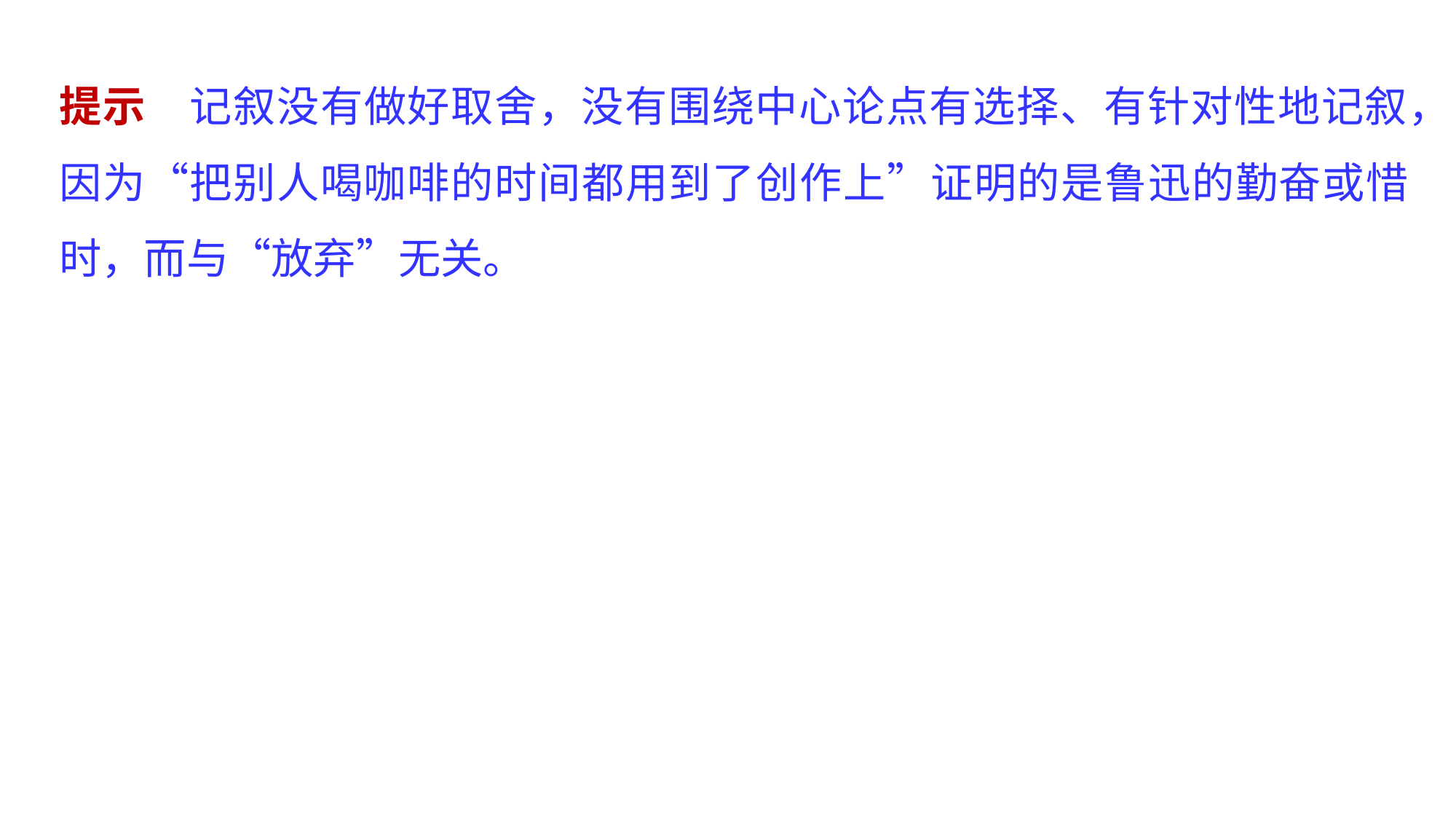

提示　记叙没有做好取舍，没有围绕中心论点有选择、有针对性地记叙，因为“把别人喝咖啡的时间都用到了创作上”证明的是鲁迅的勤奋或惜时，而与“放弃”无关。